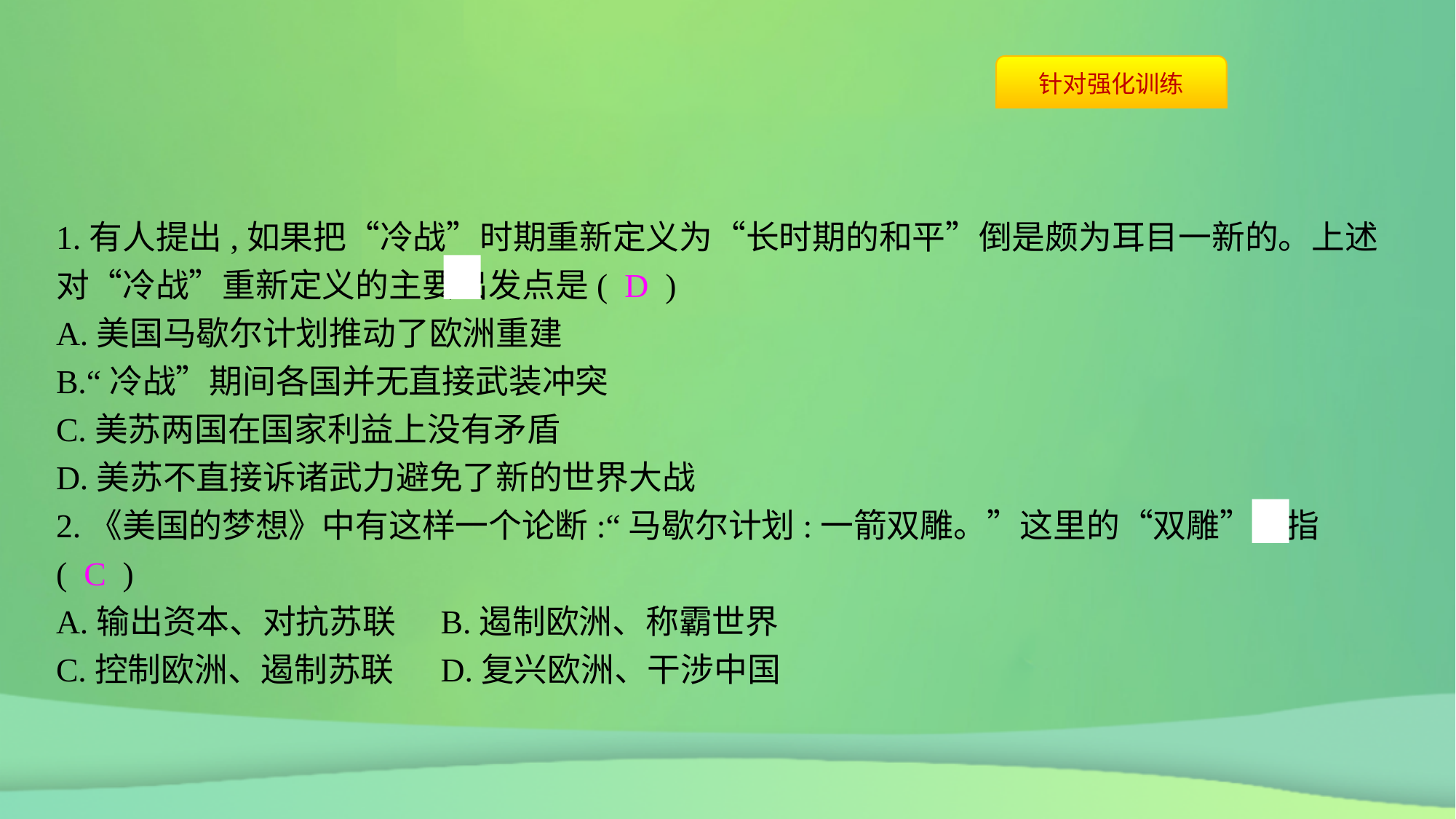

1.有人提出,如果把“冷战”时期重新定义为“长时期的和平”倒是颇为耳目一新的。上述对“冷战”重新定义的主要出发点是(  D  )
A.美国马歇尔计划推动了欧洲重建
B.“冷战”期间各国并无直接武装冲突
C.美苏两国在国家利益上没有矛盾
D.美苏不直接诉诸武力避免了新的世界大战
2.《美国的梦想》中有这样一个论断:“马歇尔计划:一箭双雕。”这里的“双雕”是指(  C  )
A.输出资本、对抗苏联	B.遏制欧洲、称霸世界
C.控制欧洲、遏制苏联	D.复兴欧洲、干涉中国